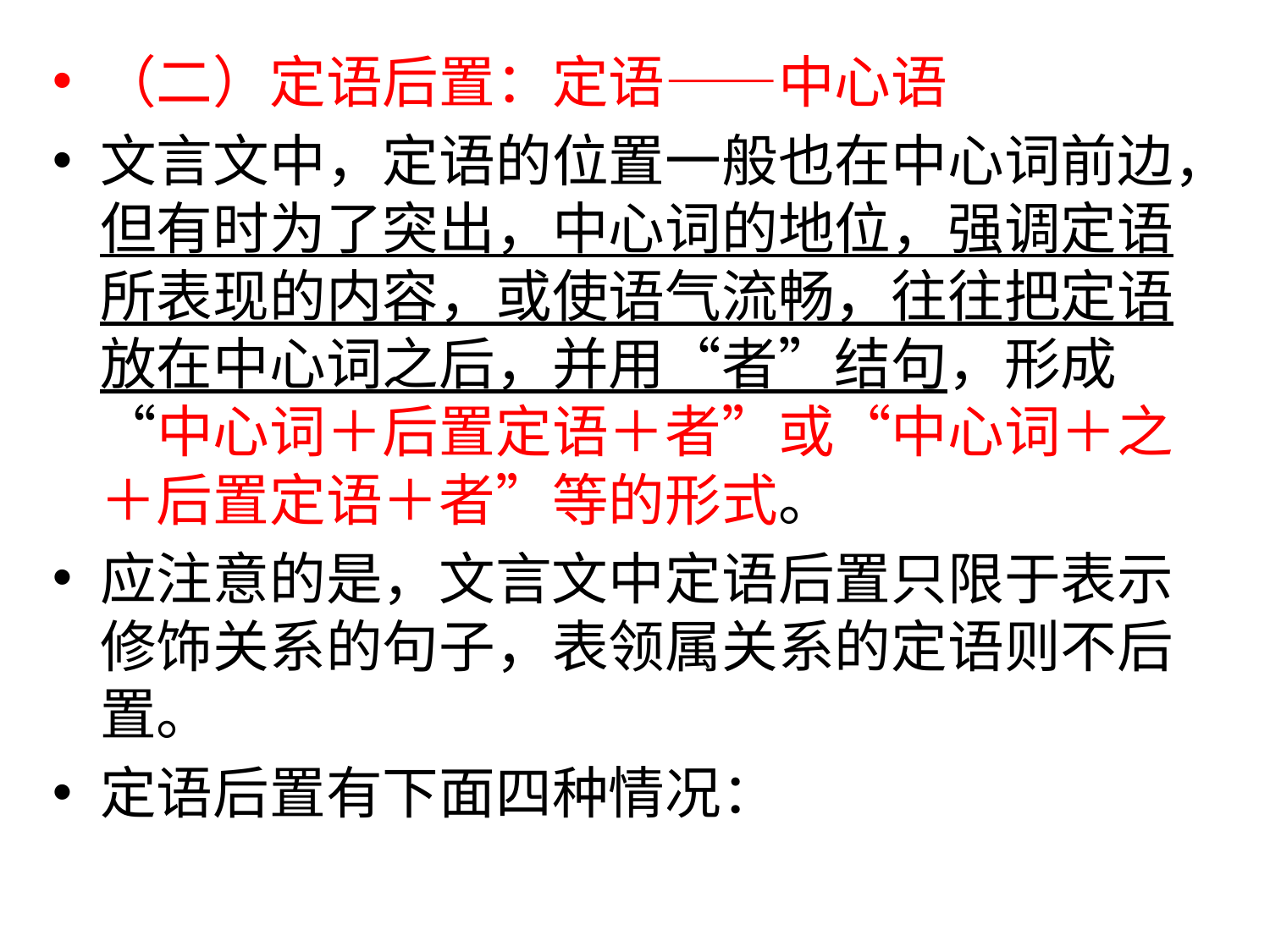

（二）定语后置：定语——中心语
文言文中，定语的位置一般也在中心词前边，但有时为了突出，中心词的地位，强调定语所表现的内容，或使语气流畅，往往把定语放在中心词之后，并用“者”结句，形成“中心词＋后置定语＋者”或“中心词＋之＋后置定语＋者”等的形式。
应注意的是，文言文中定语后置只限于表示修饰关系的句子，表领属关系的定语则不后置。
定语后置有下面四种情况：